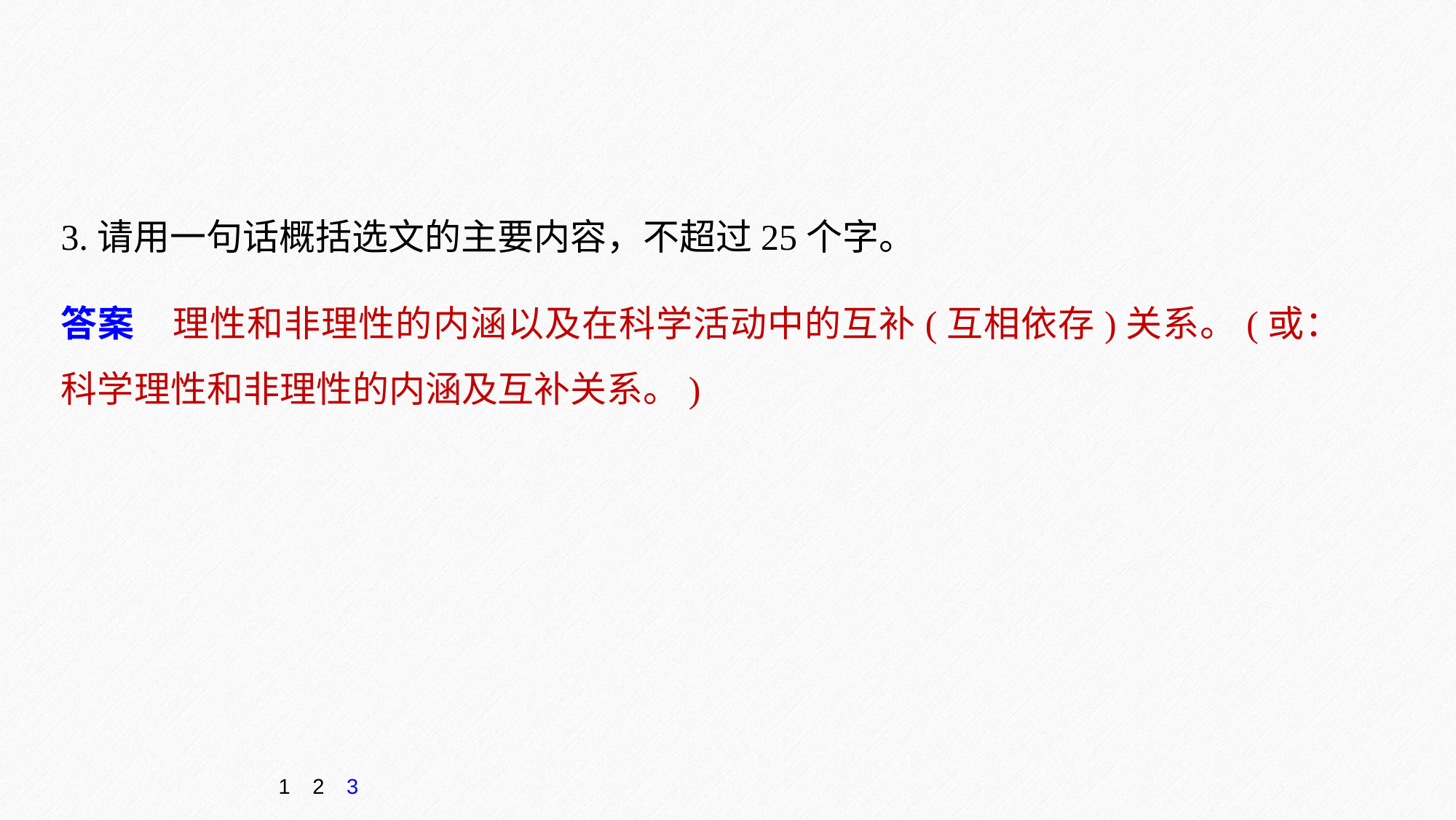

3.请用一句话概括选文的主要内容，不超过25个字。
答案　理性和非理性的内涵以及在科学活动中的互补(互相依存)关系。(或：科学理性和非理性的内涵及互补关系。)
1
2
3